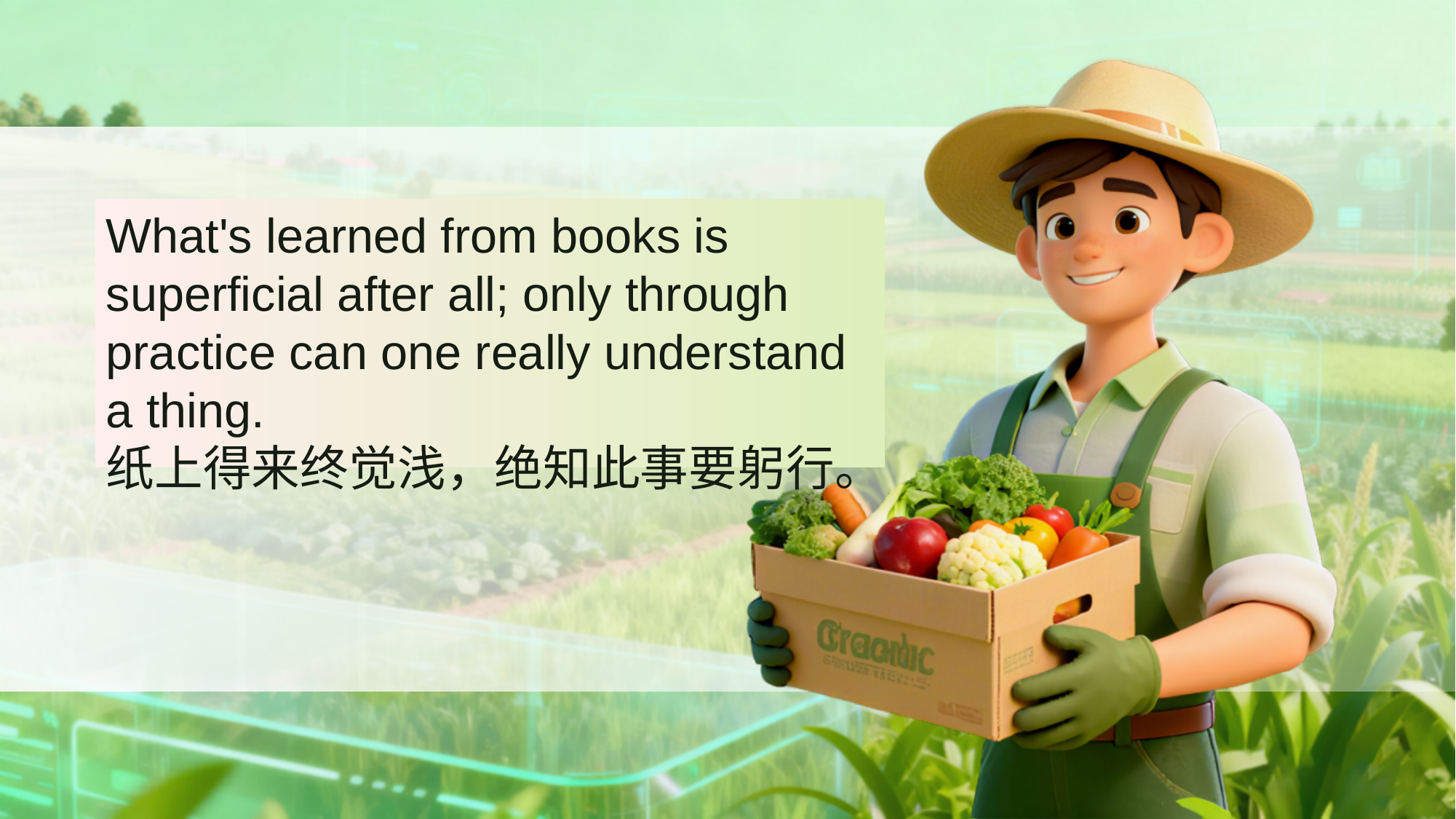

What's learned from books is superficial after all; only through practice can one really understand a thing.
纸上得来终觉浅，绝知此事要躬行。